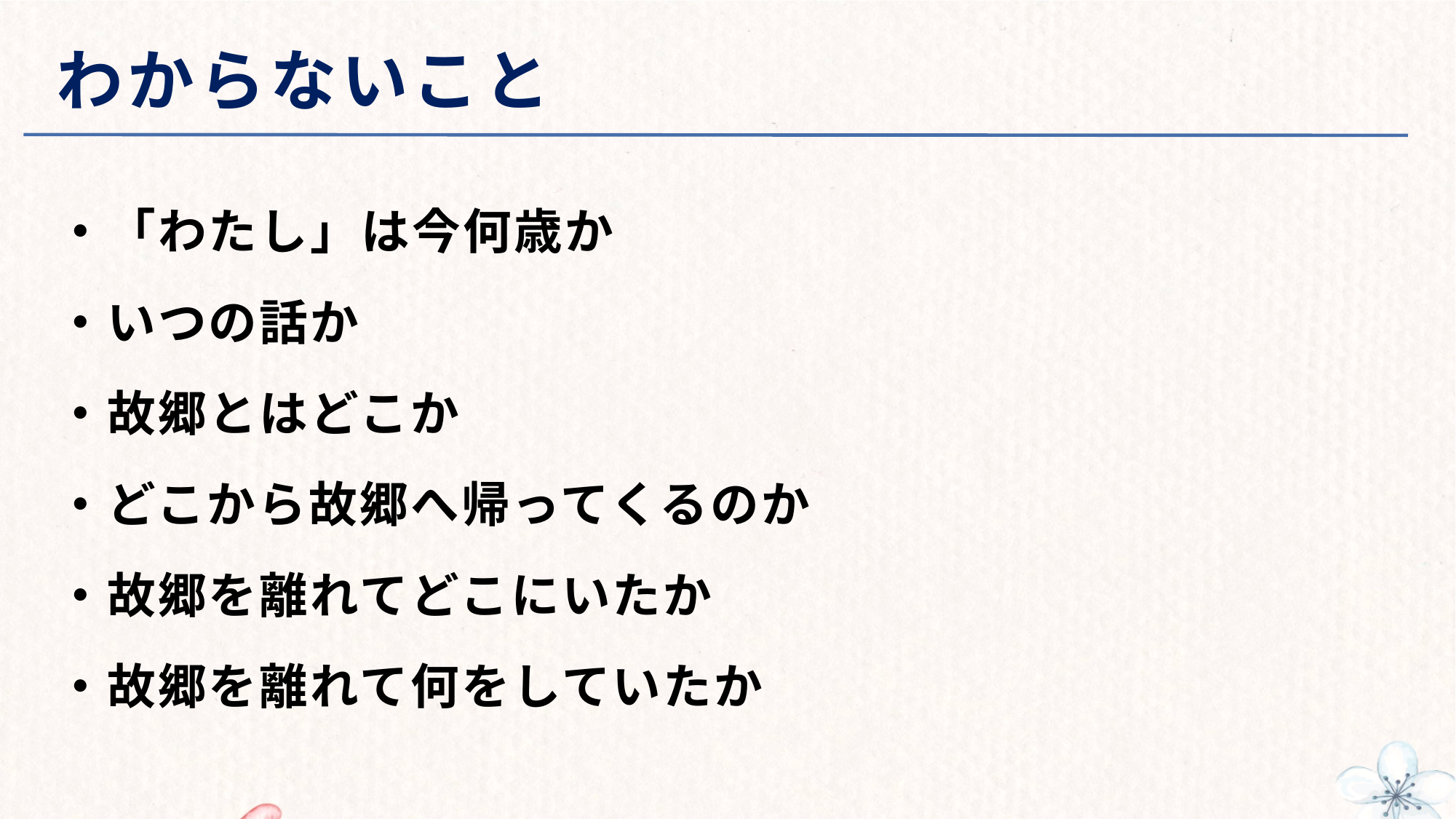

# わからないこと
・「わたし」は今何歳か
・いつの話か
・故郷とはどこか
・どこから故郷へ帰ってくるのか
・故郷を離れてどこにいたか
・故郷を離れて何をしていたか